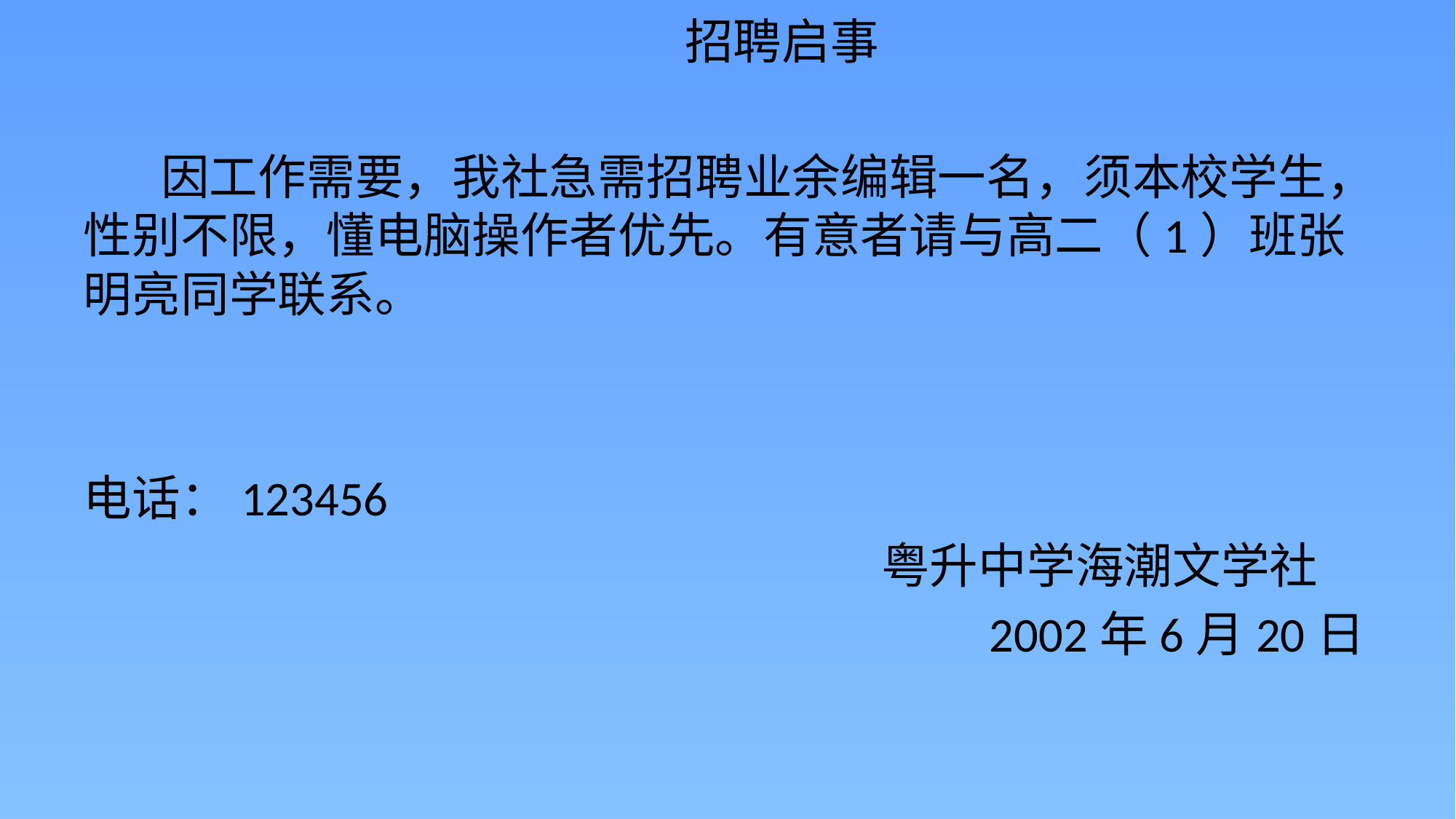

招聘启事

      因工作需要，我社急需招聘业余编辑一名，须本校学生，性别不限，懂电脑操作者优先。有意者请与高二（1）班张明亮同学联系。

电话：123456
                                                                        粤升中学海潮文学社
                                                                                   2002年6月20日